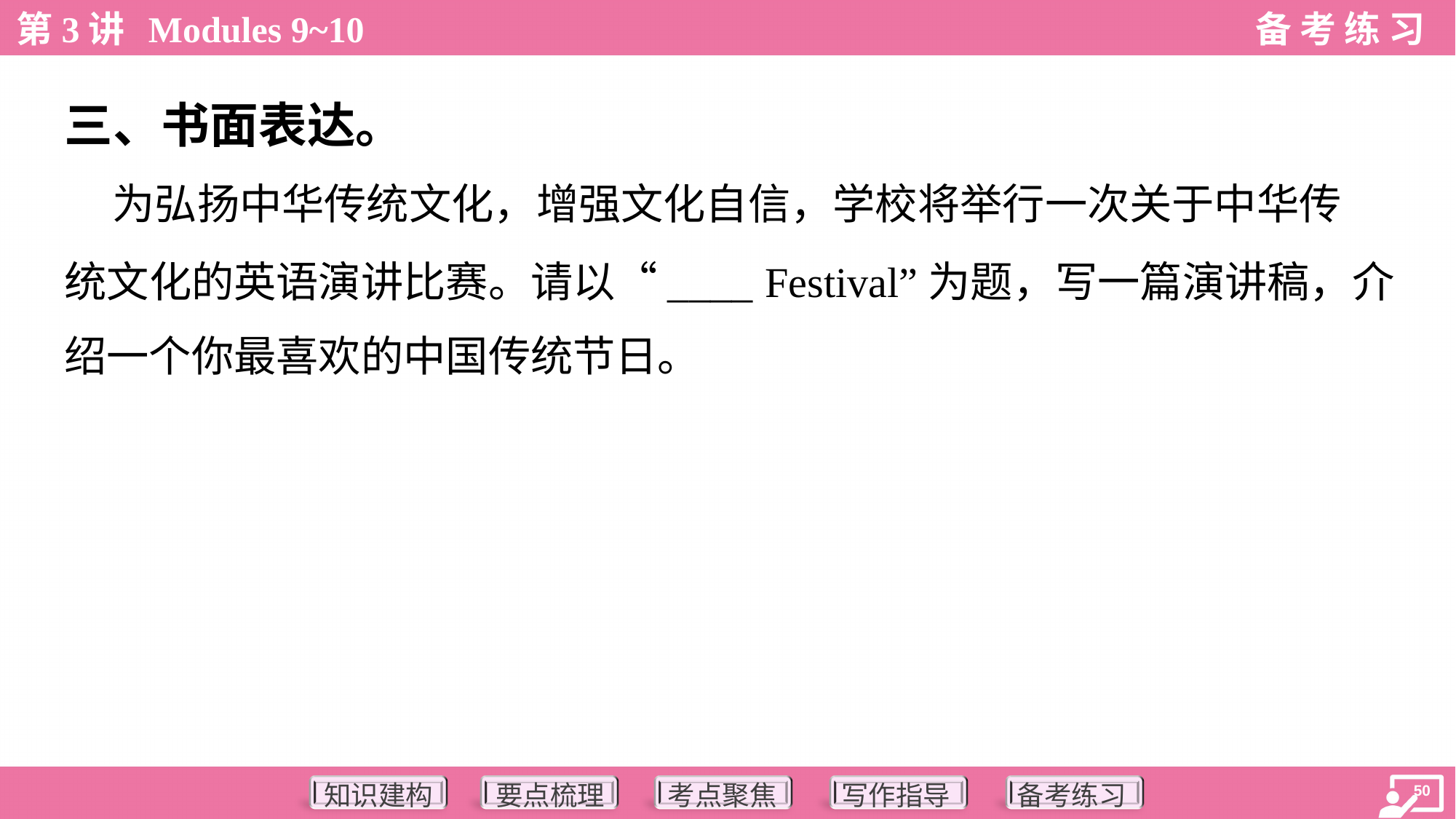

三、书面表达。
    为弘扬中华传统文化，增强文化自信，学校将举行一次关于中华传
统文化的英语演讲比赛。请以“____ Festival”为题，写一篇演讲稿，介
绍一个你最喜欢的中国传统节日。